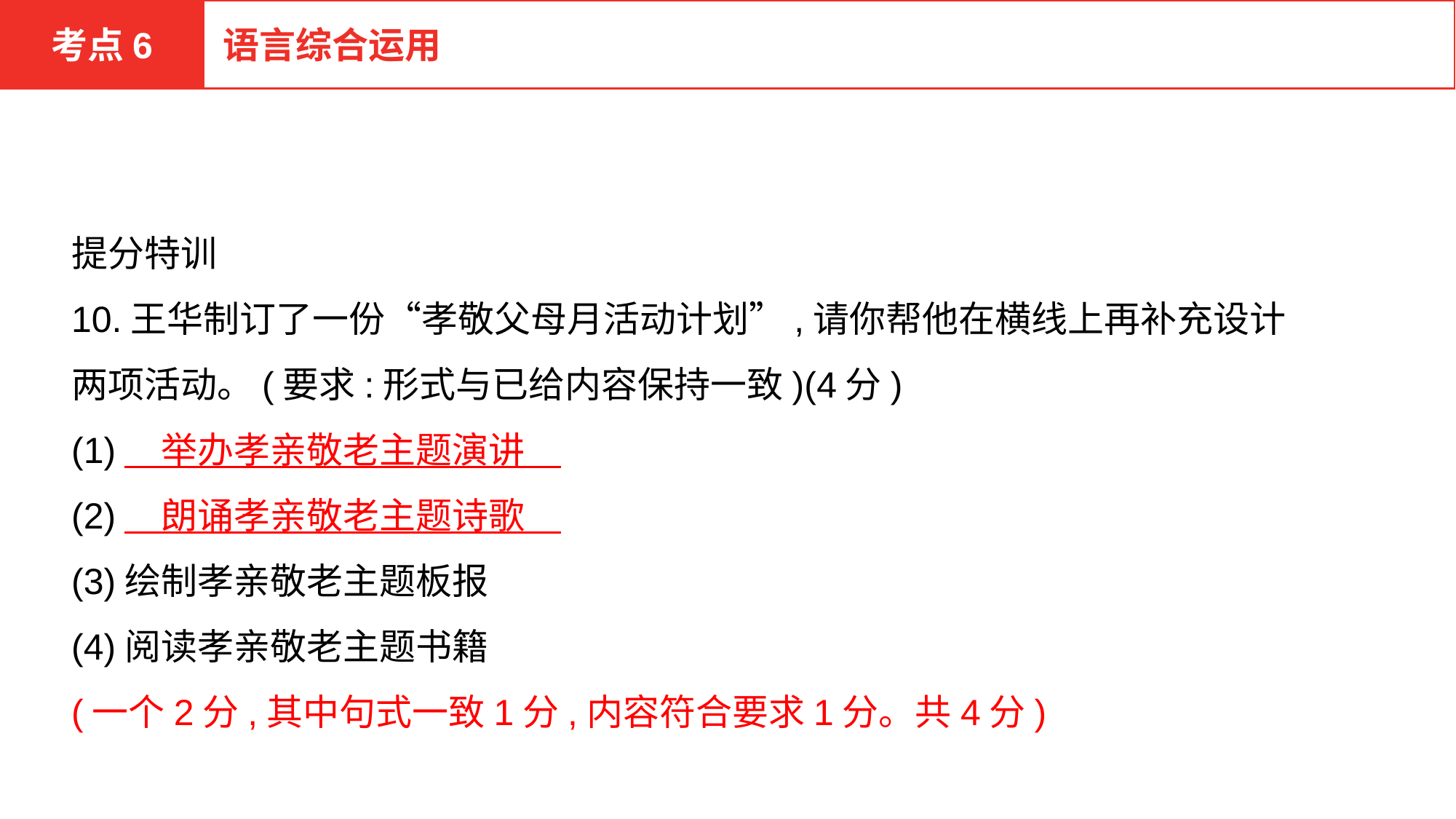

考点6
语言综合运用
提分特训
10.王华制订了一份“孝敬父母月活动计划”,请你帮他在横线上再补充设计两项活动。(要求:形式与已给内容保持一致)(4分)
(1)　举办孝亲敬老主题演讲
(2)　朗诵孝亲敬老主题诗歌
(3)绘制孝亲敬老主题板报
(4)阅读孝亲敬老主题书籍
(一个2分,其中句式一致1分,内容符合要求1分。共4分)